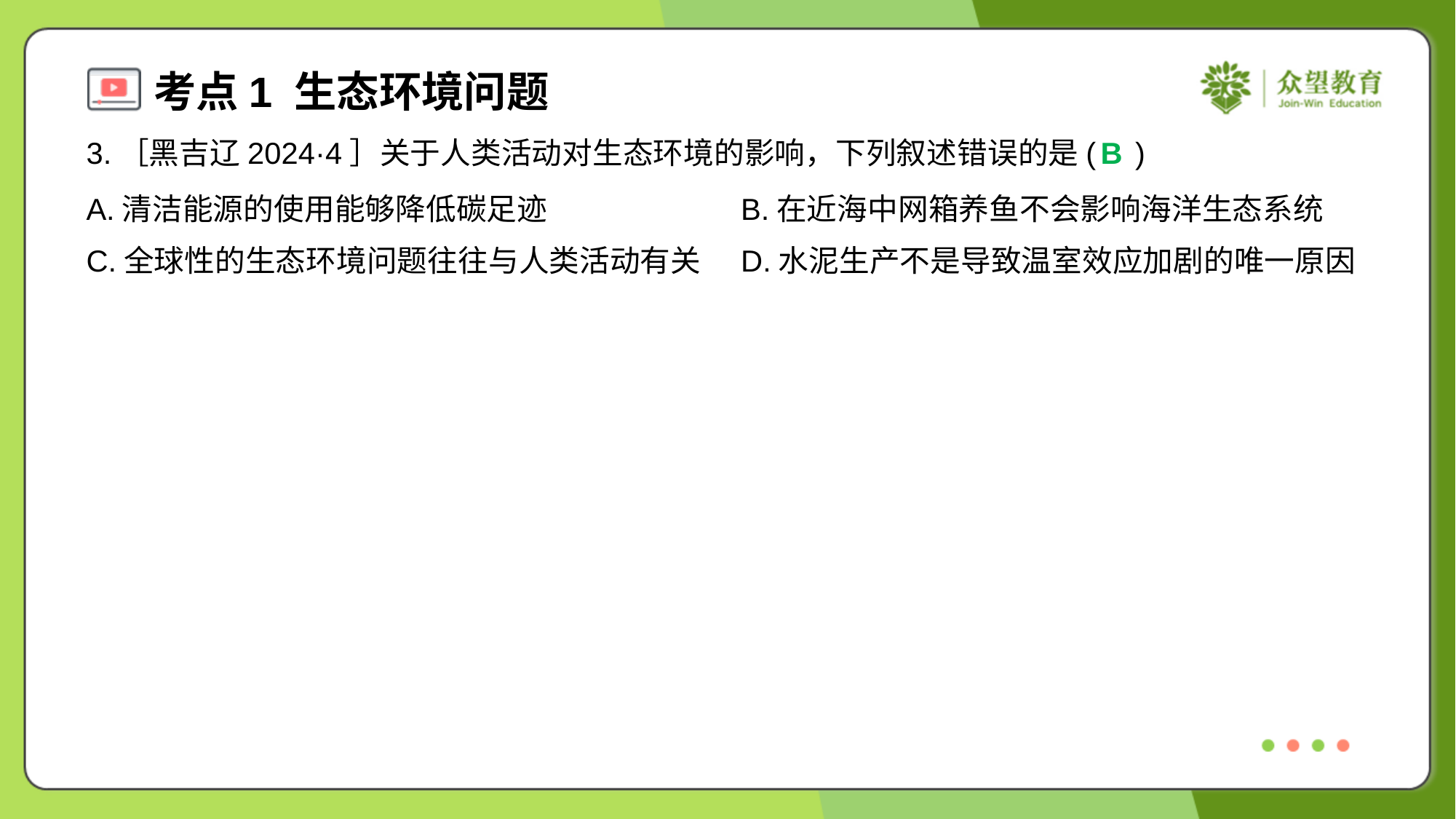

3.［黑吉辽2024·4］关于人类活动对生态环境的影响，下列叙述错误的是(     )
B
A.清洁能源的使用能够降低碳足迹	B.在近海中网箱养鱼不会影响海洋生态系统
C.全球性的生态环境问题往往与人类活动有关	D.水泥生产不是导致温室效应加剧的唯一原因